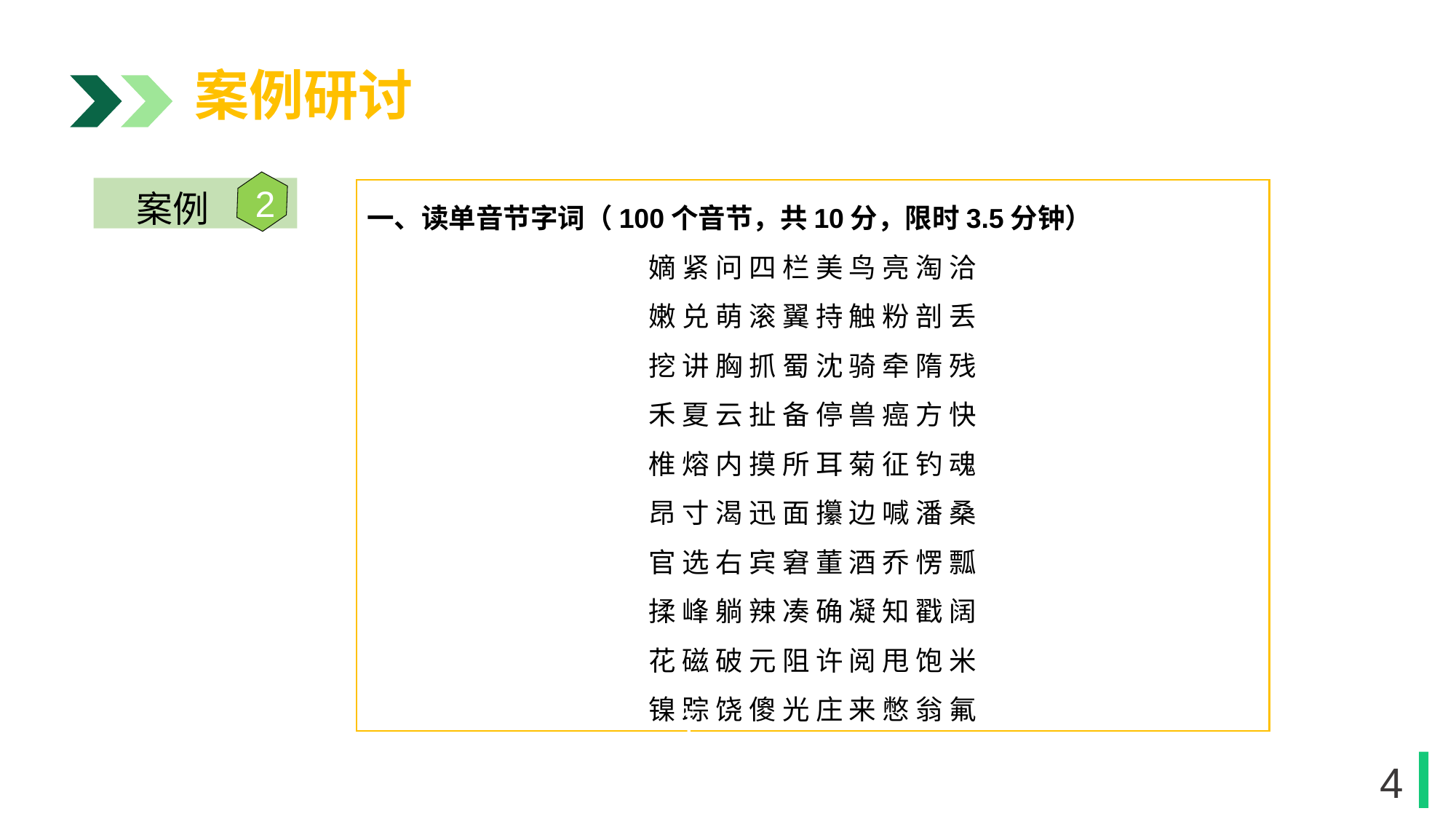

案例研讨

2

案例
一、读单音节字词（100个音节，共10分，限时3.5分钟）
嫡 紧 问 四 栏 美 鸟 亮 淘 洽
嫩 兑 萌 滚 翼 持 触 粉 剖 丢
挖 讲 胸 抓 蜀 沈 骑 牵 隋 残
禾 夏 云 扯 备 停 兽 癌 方 快
椎 熔 内 摸 所 耳 菊 征 钓 魂
昂 寸 渴 迅 面 攥 边 喊 潘 桑
官 选 右 宾 窘 董 酒 乔 愣 瓢
揉 峰 躺 辣 凑 确 凝 知 戳 阔
花 磁 破 元 阻 许 阅 甩 饱 米
镍 踪 饶 傻 光 庄 来 憋 翁 氟
1
1
4